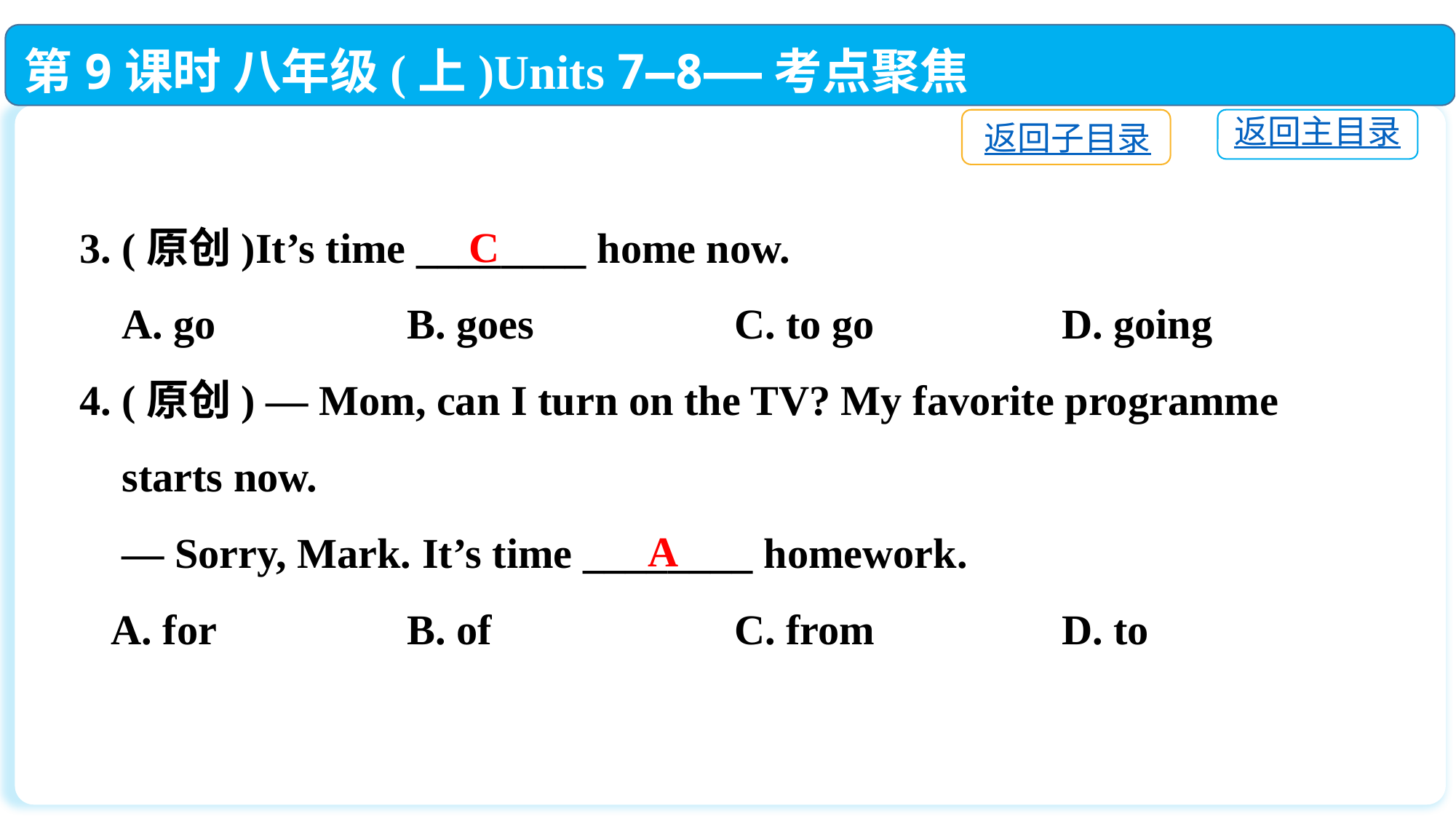

第9课时 八年级(上)Units 7—8——考点聚焦

返回子目录
返回主目录
3. (原创)It’s time ________ home now.
    A. go		B. goes		C. to go		D. going
4. (原创) — Mom, can I turn on the TV? My favorite programme
    starts now.
    — Sorry, Mark. It’s time ________ homework.
   A. for		B. of			C. from		D. to
C
A